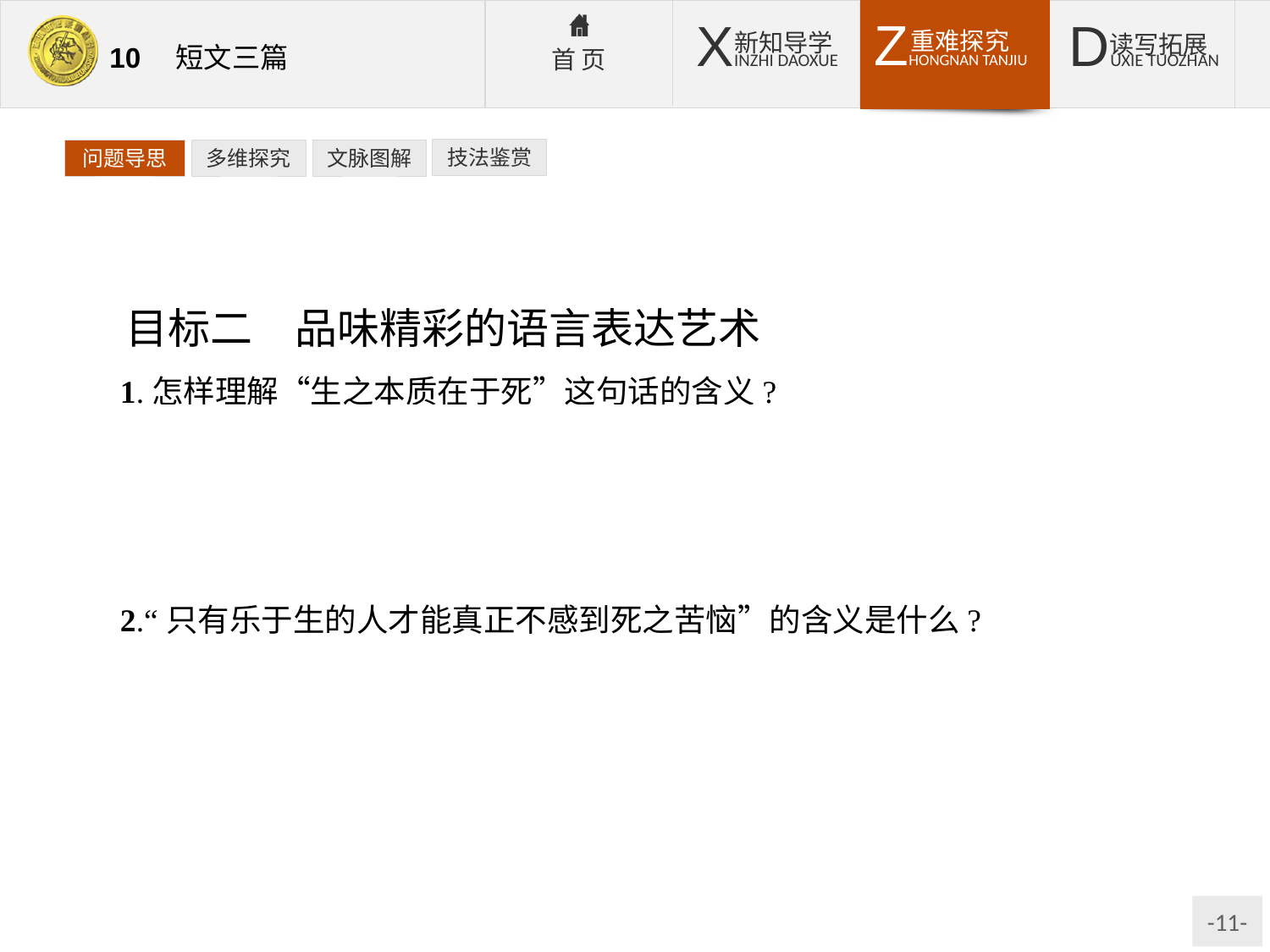

技法鉴赏
问题导思
多维探究
文脉图解
目标二　品味精彩的语言表达艺术
1.怎样理解“生之本质在于死”这句话的含义?
提示:这句话的意思是说,作为个体生命的存在,都是短暂的、有限的,总是要死亡的,是任何人都不能避免的。这句话从生命的终极归宿上来看待生命,由此引出珍惜生命的话题。
2.“只有乐于生的人才能真正不感到死之苦恼”的含义是什么?
提示:珍惜生命,热爱生命,认真而充实地生活,善于享受生活中各种快乐的人就感到死而无憾,就不感到死的苦恼了。